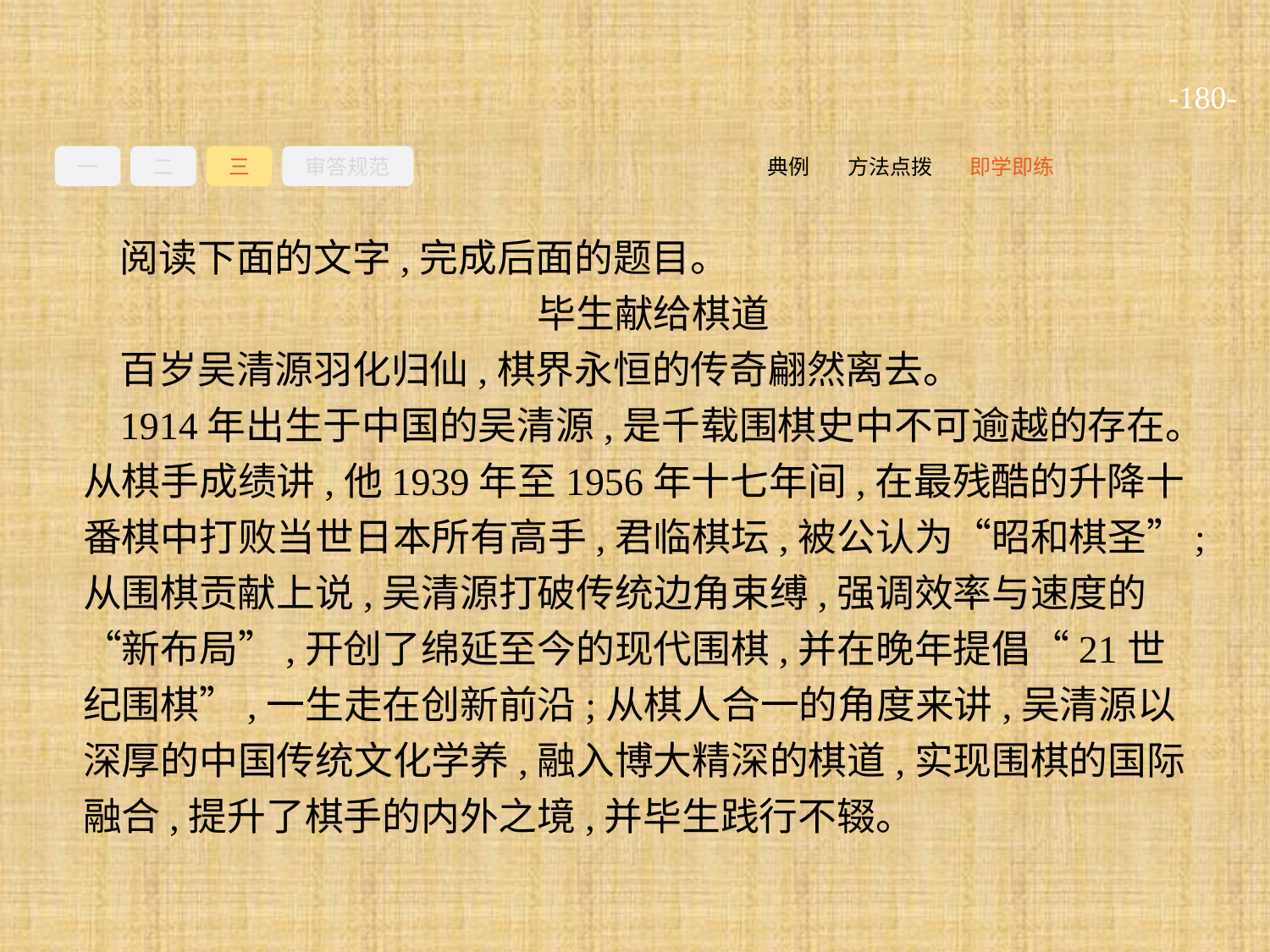

-180-
一
二
三
审答规范
即学即练
方法点拨
典例
阅读下面的文字,完成后面的题目。
毕生献给棋道
百岁吴清源羽化归仙,棋界永恒的传奇翩然离去。
1914年出生于中国的吴清源,是千载围棋史中不可逾越的存在。从棋手成绩讲,他1939年至1956年十七年间,在最残酷的升降十番棋中打败当世日本所有高手,君临棋坛,被公认为“昭和棋圣”;从围棋贡献上说,吴清源打破传统边角束缚,强调效率与速度的“新布局”,开创了绵延至今的现代围棋,并在晚年提倡“21世纪围棋”,一生走在创新前沿;从棋人合一的角度来讲,吴清源以深厚的中国传统文化学养,融入博大精深的棋道,实现围棋的国际融合,提升了棋手的内外之境,并毕生践行不辍。